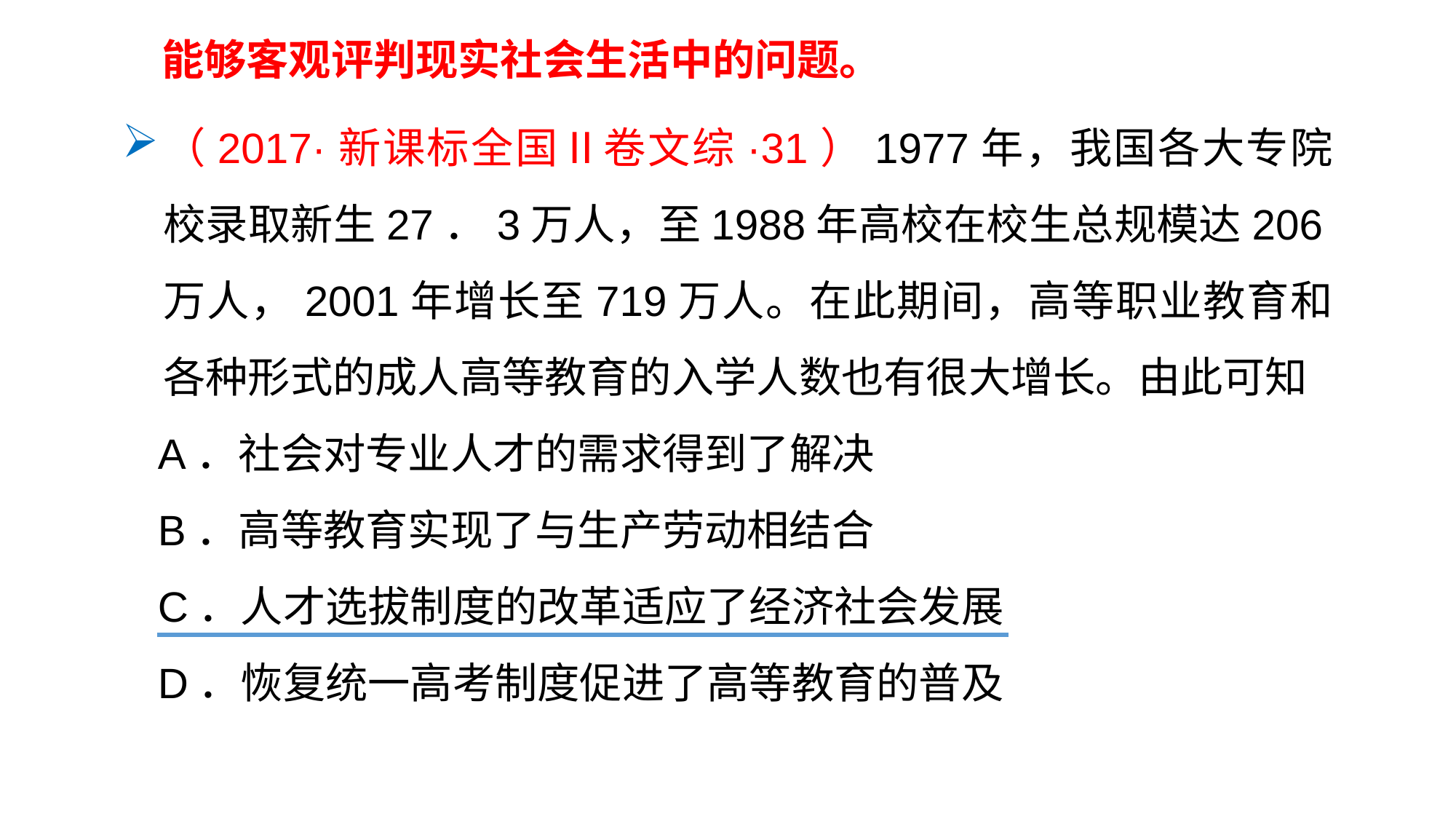

能够客观评判现实社会生活中的问题。
（2017·新课标全国Ⅱ卷文综·31）1977年，我国各大专院校录取新生27．3万人，至1988年高校在校生总规模达206万人，2001年增长至719万人。在此期间，高等职业教育和各种形式的成人高等教育的入学人数也有很大增长。由此可知
   A．社会对专业人才的需求得到了解决
   B．高等教育实现了与生产劳动相结合
   C．人才选拔制度的改革适应了经济社会发展
   D．恢复统一高考制度促进了高等教育的普及